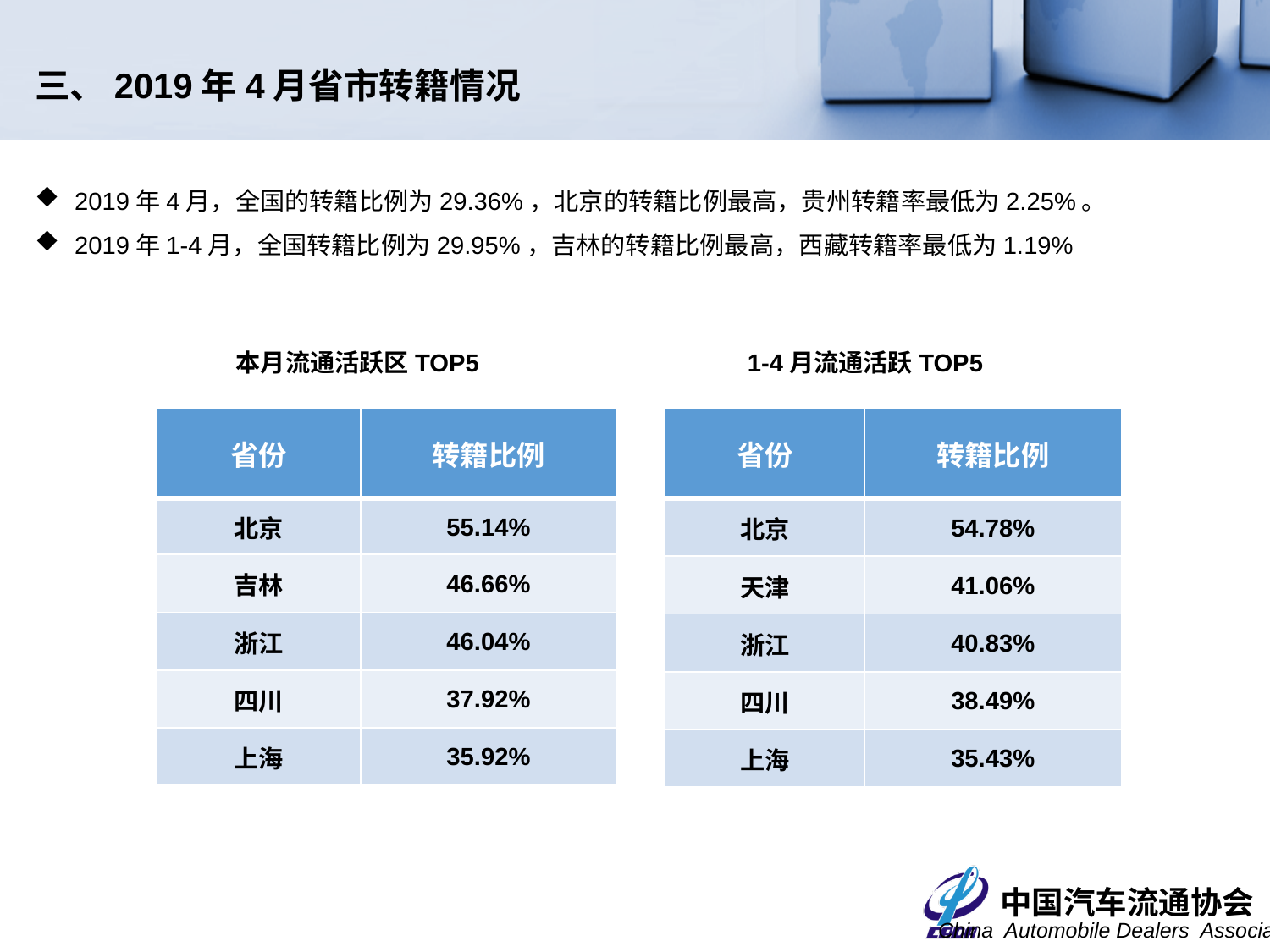

三、2019年4月省市转籍情况
2019年4月，全国的转籍比例为29.36%，北京的转籍比例最高，贵州转籍率最低为2.25%。
2019年1-4月，全国转籍比例为29.95%，吉林的转籍比例最高，西藏转籍率最低为1.19%
本月流通活跃区TOP5
1-4月流通活跃TOP5
| 省份 | 转籍比例 |
| --- | --- |
| 北京 | 55.14% |
| 吉林 | 46.66% |
| 浙江 | 46.04% |
| 四川 | 37.92% |
| 上海 | 35.92% |
| 省份 | 转籍比例 |
| --- | --- |
| 北京 | 54.78% |
| 天津 | 41.06% |
| 浙江 | 40.83% |
| 四川 | 38.49% |
| 上海 | 35.43% |